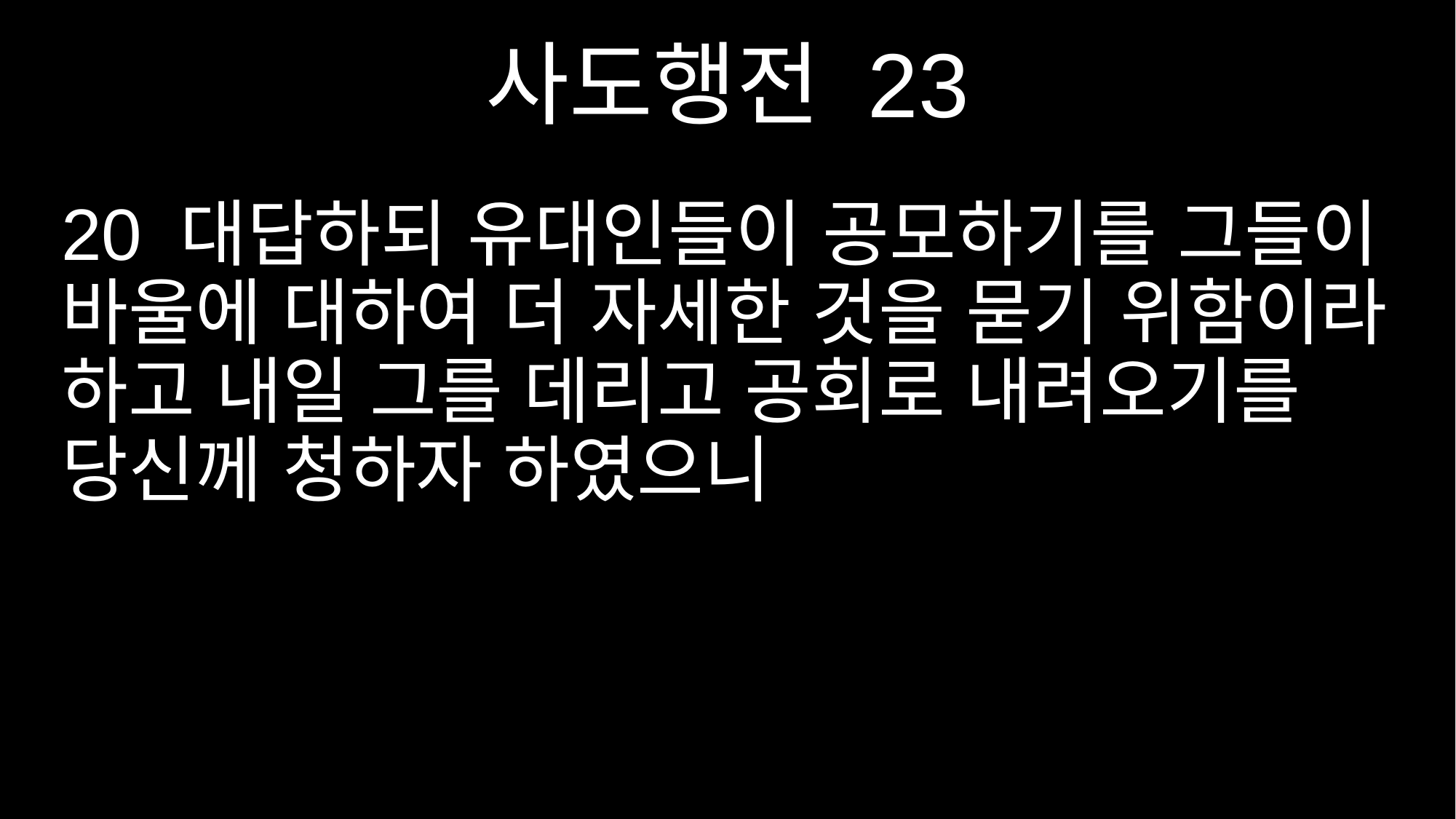

사도행전 23
20 대답하되 유대인들이 공모하기를 그들이 바울에 대하여 더 자세한 것을 묻기 위함이라 하고 내일 그를 데리고 공회로 내려오기를 당신께 청하자 하였으니